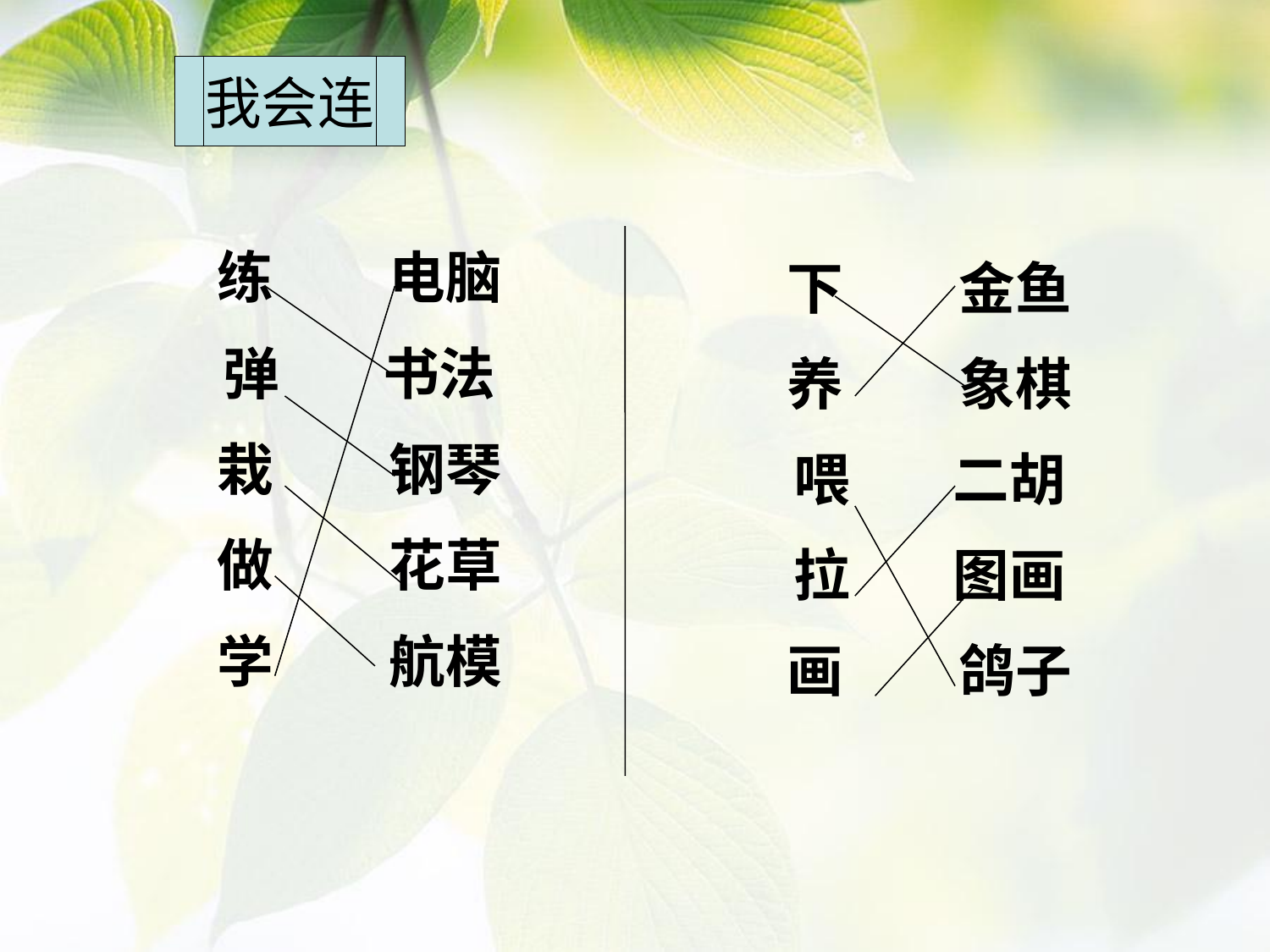

我会连

练         电脑
弹        书法
栽         钢琴
做         花草
学         航模
下         金鱼
养         象棋
喂        二胡
拉        图画
画         鸽子